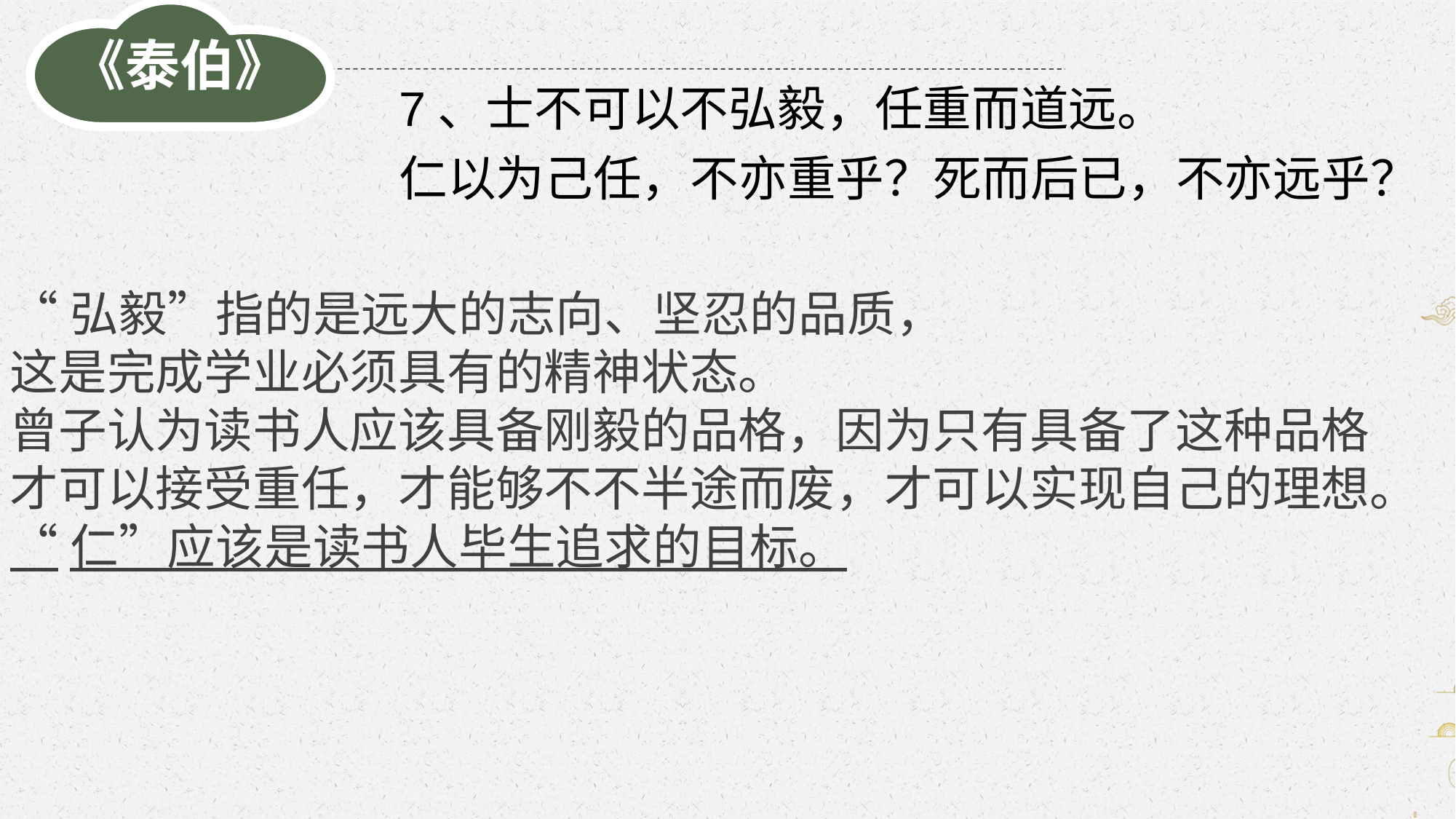

《泰伯》
7、士不可以不弘毅，任重而道远。
仁以为己任，不亦重乎？死而后已，不亦远乎？
“弘毅”指的是远大的志向、坚忍的品质，
这是完成学业必须具有的精神状态。
曾子认为读书人应该具备刚毅的品格，因为只有具备了这种品格
才可以接受重任，才能够不不半途而废，才可以实现自己的理想。
“仁”应该是读书人毕生追求的目标。